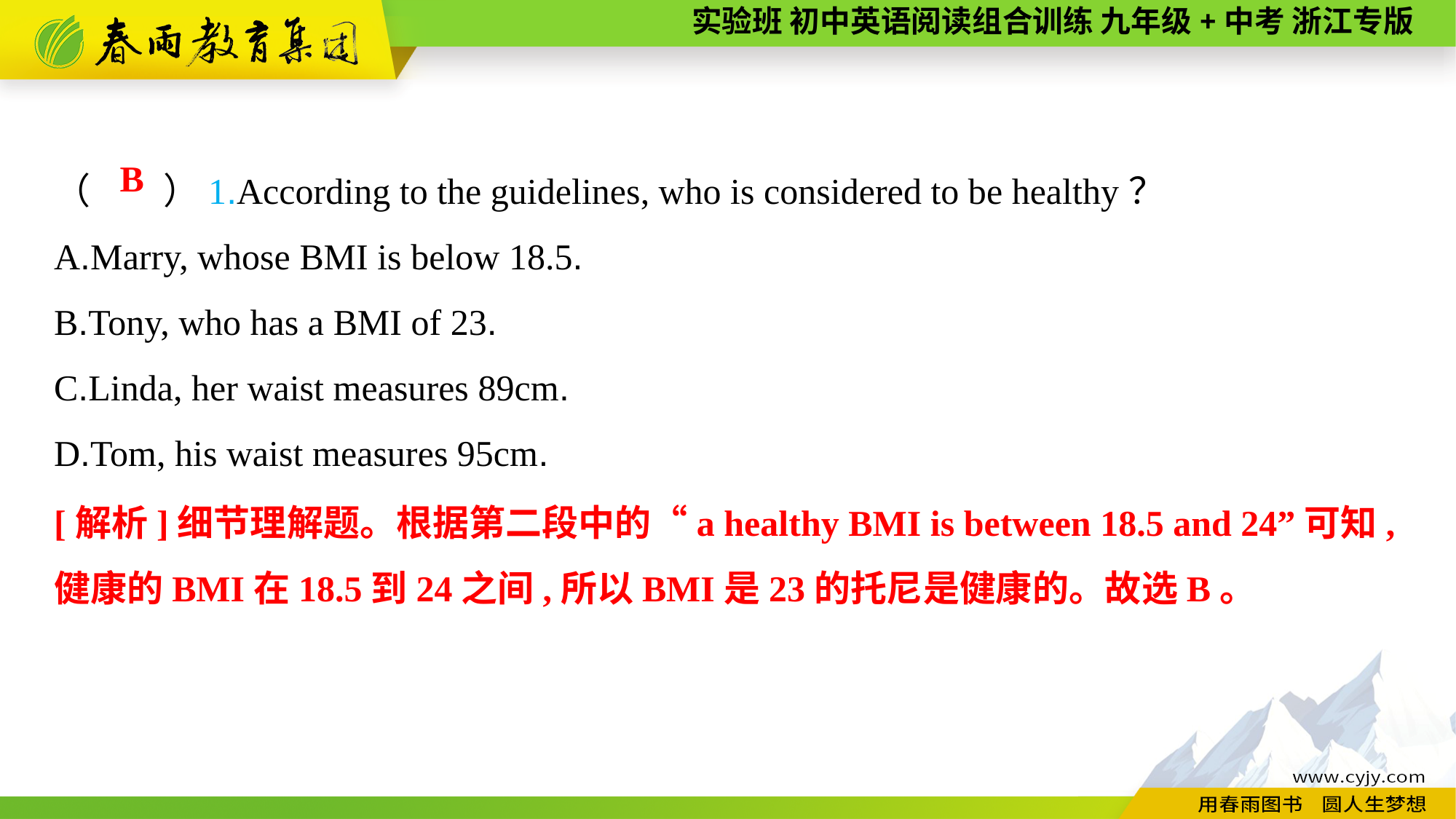

（　　）1.According to the guidelines, who is considered to be healthy？
A.Marry, whose BMI is below 18.5.
B.Tony, who has a BMI of 23.
C.Linda, her waist measures 89cm.
D.Tom, his waist measures 95cm.
B
[解析]细节理解题。根据第二段中的“a healthy BMI is between 18.5 and 24”可知,健康的BMI在18.5到24之间,所以BMI是23的托尼是健康的。故选B。